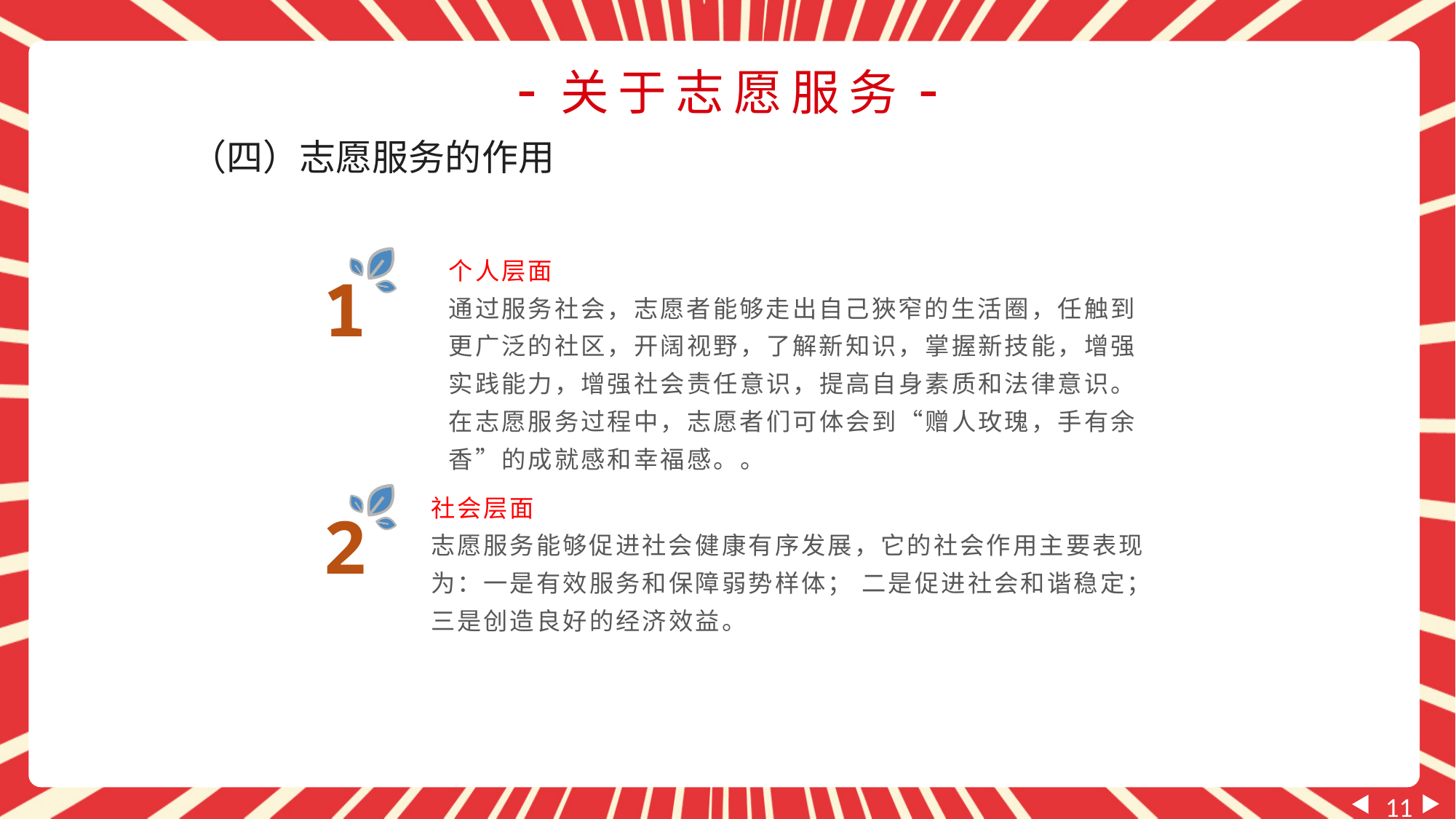

-关于志愿服务-
（四）志愿服务的作用

个人层面
通过服务社会，志愿者能够走出自己狹窄的生活圈，任触到更广泛的社区，开阔视野，了解新知识，掌握新技能，增强实践能力，增强社会责任意识，提高自身素质和法律意识。在志愿服务过程中，志愿者们可体会到“赠人玫瑰，手有余香”的成就感和幸福感。。

1

社会层面
志愿服务能够促进社会健康有序发展，它的社会作用主要表现为：一是有效服务和保障弱势样体； 二是促进社会和谐稳定；三是创造良好的经济效益。

2